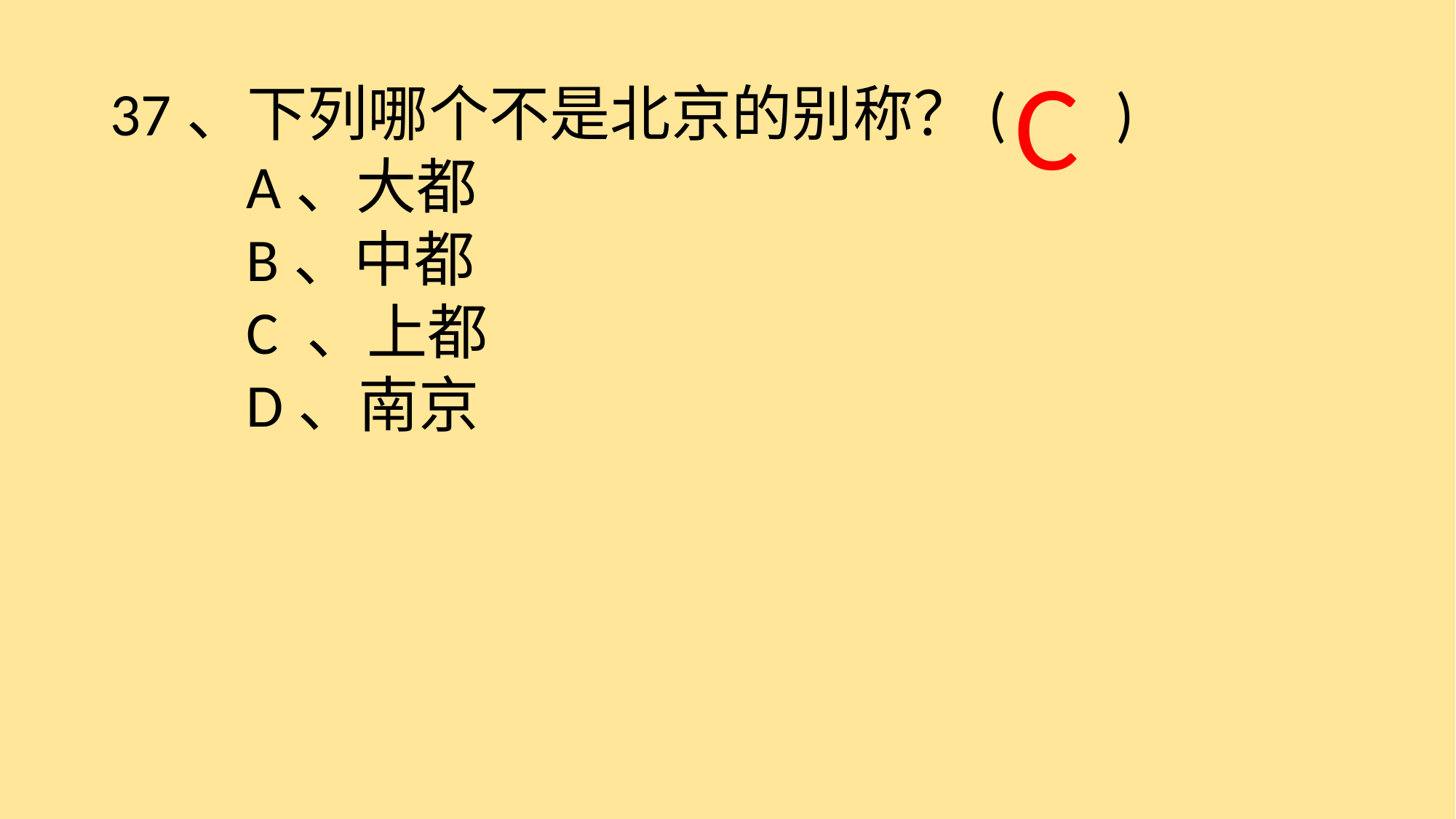

C
37、下列哪个不是北京的别称？(        )
　　A、大都
　　B、中都
　　C 、上都
　　D、南京